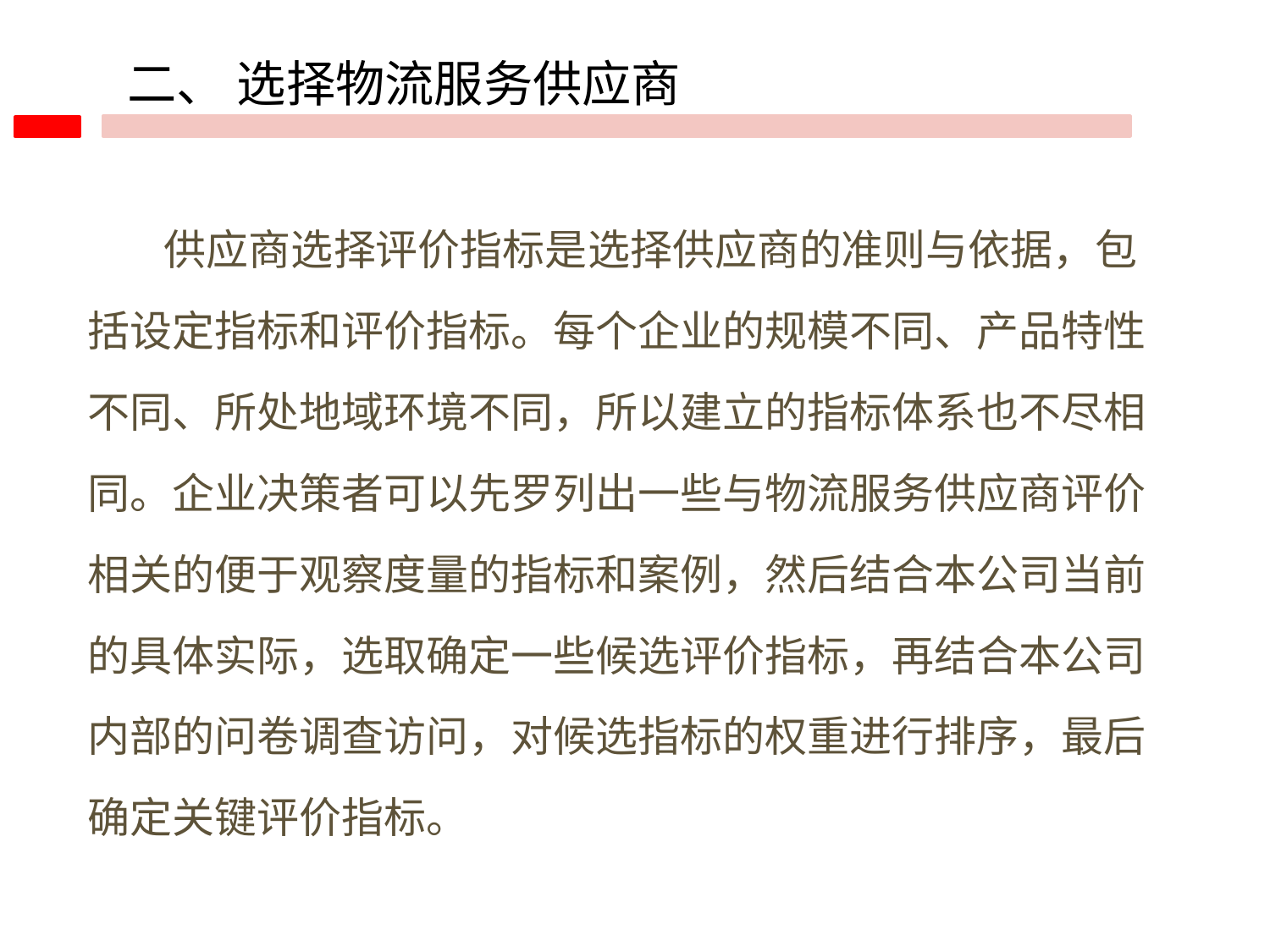

二、 选择物流服务供应商
       供应商选择评价指标是选择供应商的准则与依据，包括设定指标和评价指标。每个企业的规模不同、产品特性不同、所处地域环境不同，所以建立的指标体系也不尽相同。企业决策者可以先罗列出一些与物流服务供应商评价相关的便于观察度量的指标和案例，然后结合本公司当前的具体实际，选取确定一些候选评价指标，再结合本公司内部的问卷调查访问，对候选指标的权重进行排序，最后确定关键评价指标。